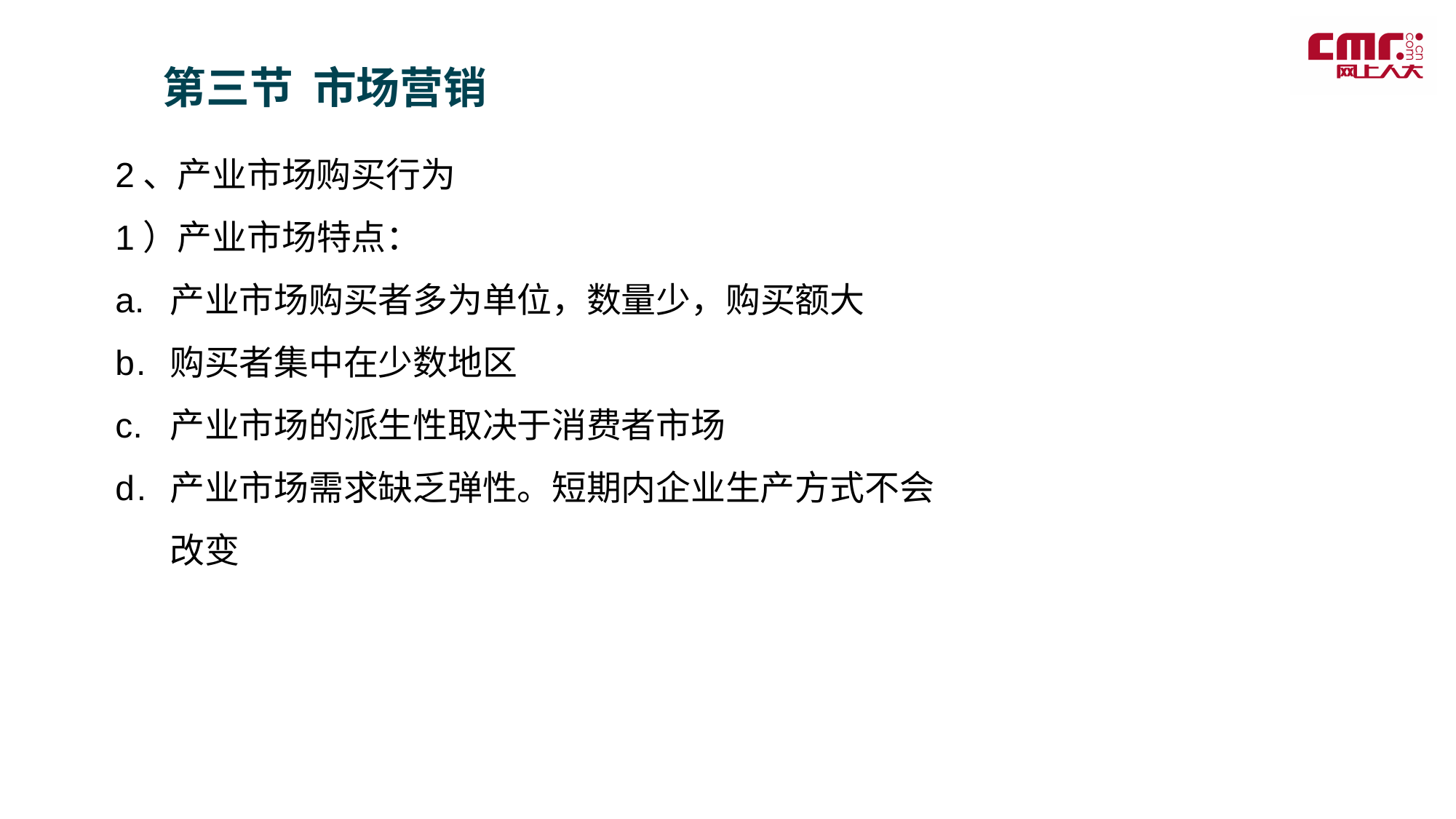

第三节  市场营销
2、产业市场购买行为
1）产业市场特点：
产业市场购买者多为单位，数量少，购买额大
购买者集中在少数地区
产业市场的派生性取决于消费者市场
产业市场需求缺乏弹性。短期内企业生产方式不会改变